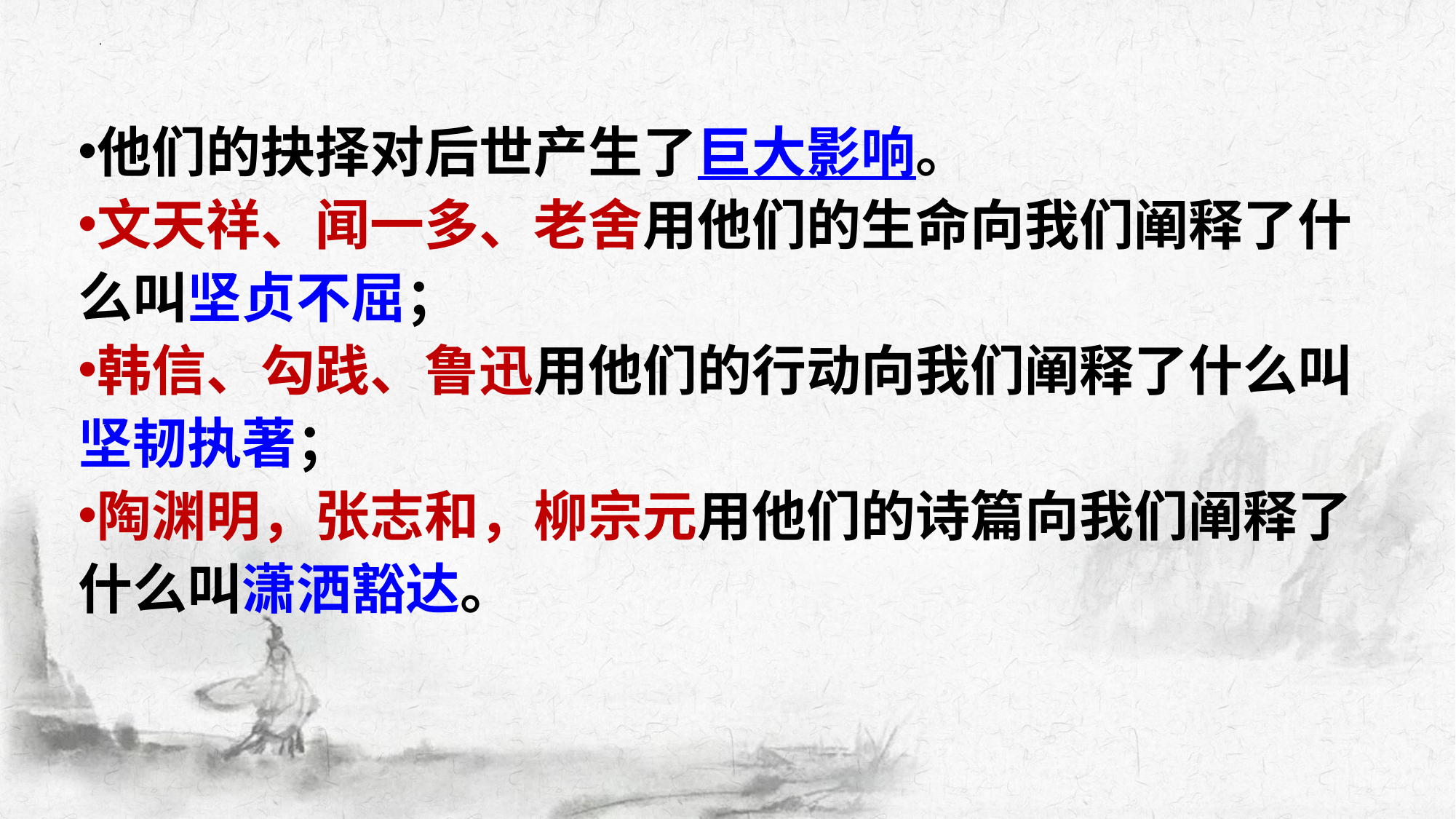

他们的抉择对后世产生了巨大影响。
文天祥、闻一多、老舍用他们的生命向我们阐释了什么叫坚贞不屈；
韩信、勾践、鲁迅用他们的行动向我们阐释了什么叫坚韧执著；
陶渊明，张志和，柳宗元用他们的诗篇向我们阐释了什么叫潇洒豁达。